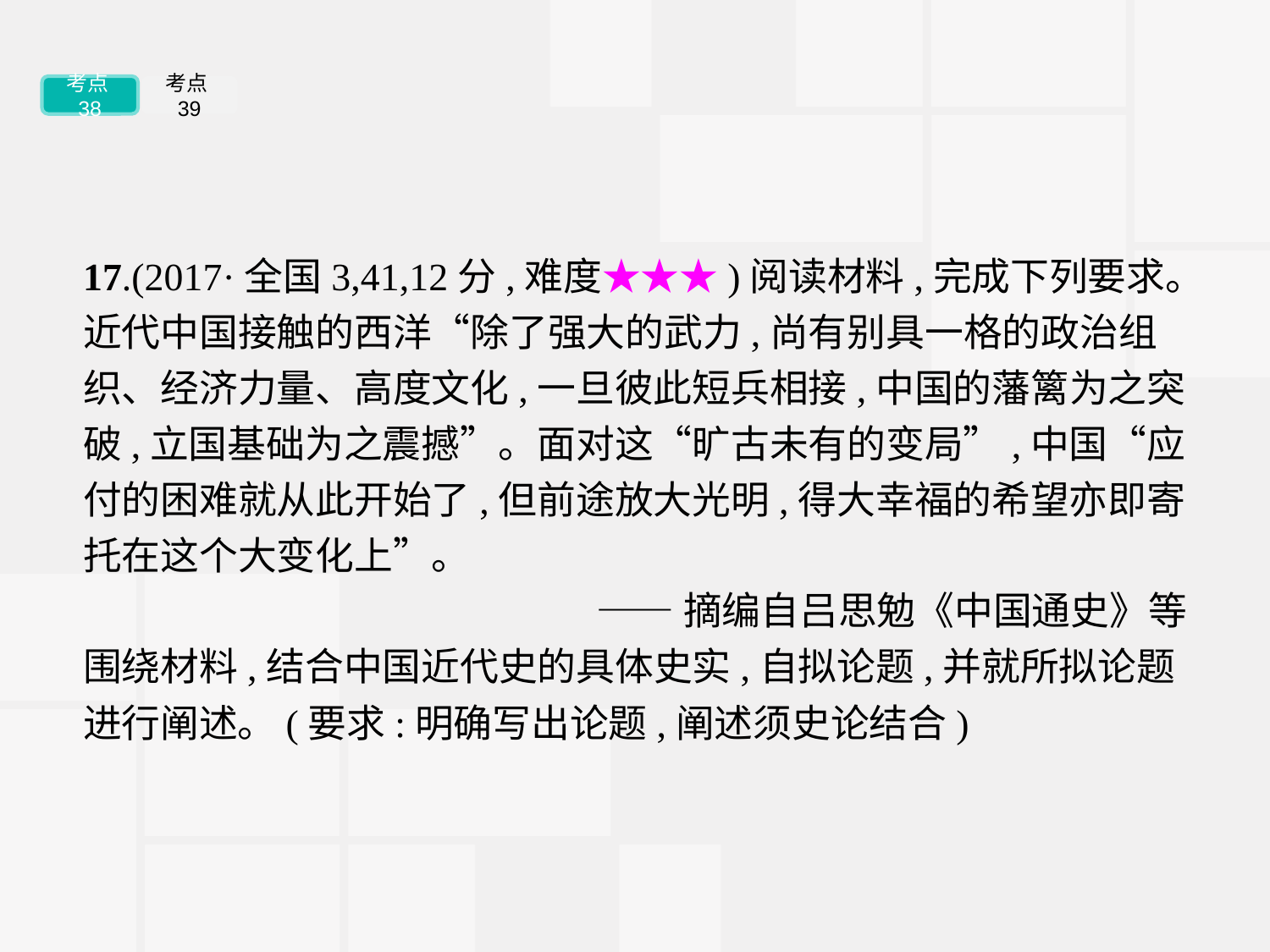

考点38
考点39
17.(2017·全国3,41,12分,难度★★★)阅读材料,完成下列要求。
近代中国接触的西洋“除了强大的武力,尚有别具一格的政治组织、经济力量、高度文化,一旦彼此短兵相接,中国的藩篱为之突破,立国基础为之震撼”。面对这“旷古未有的变局”,中国“应付的困难就从此开始了,但前途放大光明,得大幸福的希望亦即寄托在这个大变化上”。
——摘编自吕思勉《中国通史》等
围绕材料,结合中国近代史的具体史实,自拟论题,并就所拟论题进行阐述。(要求:明确写出论题,阐述须史论结合)